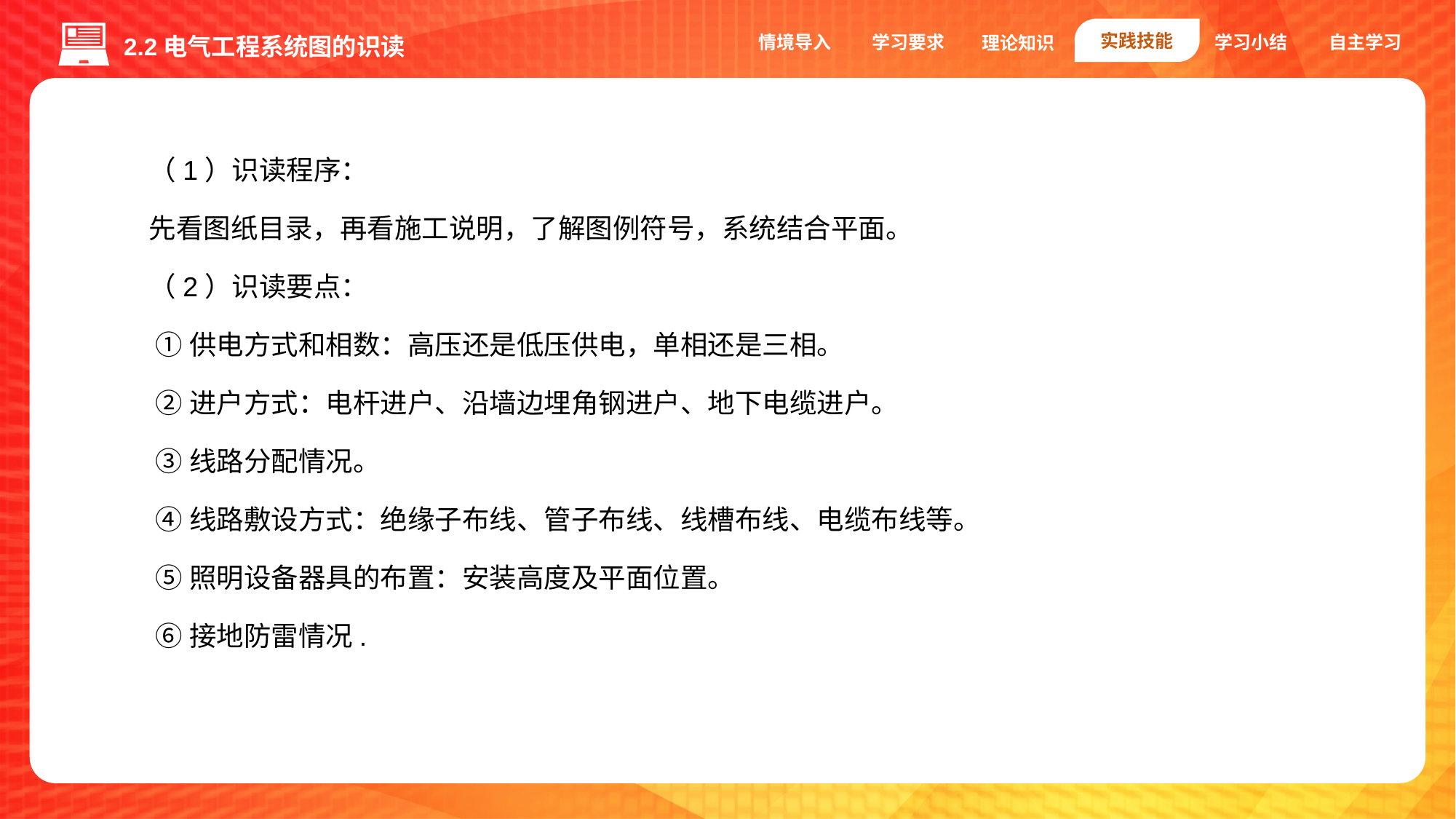

实践技能
情境导入
学习要求
学习小结
自主学习
理论知识

2.2电气工程系统图的识读
（1）识读程序：
先看图纸目录，再看施工说明，了解图例符号，系统结合平面。
（2）识读要点：
 ①供电方式和相数：高压还是低压供电，单相还是三相。
 ②进户方式：电杆进户、沿墙边埋角钢进户、地下电缆进户。
 ③线路分配情况。
 ④线路敷设方式：绝缘子布线、管子布线、线槽布线、电缆布线等。
 ⑤照明设备器具的布置：安装高度及平面位置。
 ⑥接地防雷情况.